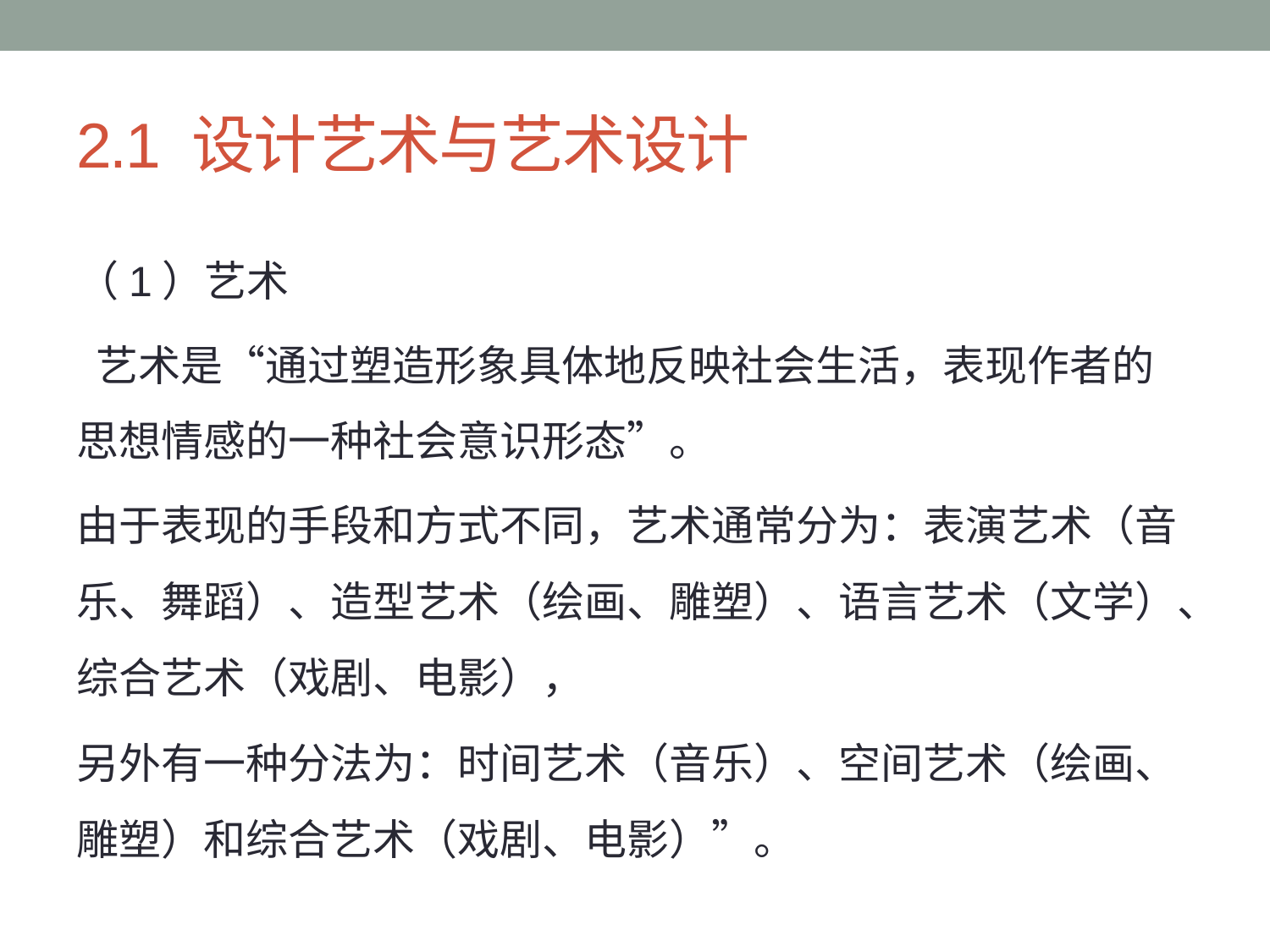

# 2.1 设计艺术与艺术设计
（1）艺术
 艺术是“通过塑造形象具体地反映社会生活，表现作者的思想情感的一种社会意识形态”。
由于表现的手段和方式不同，艺术通常分为：表演艺术（音乐、舞蹈）、造型艺术（绘画、雕塑）、语言艺术（文学）、综合艺术（戏剧、电影），
另外有一种分法为：时间艺术（音乐）、空间艺术（绘画、雕塑）和综合艺术（戏剧、电影）”。